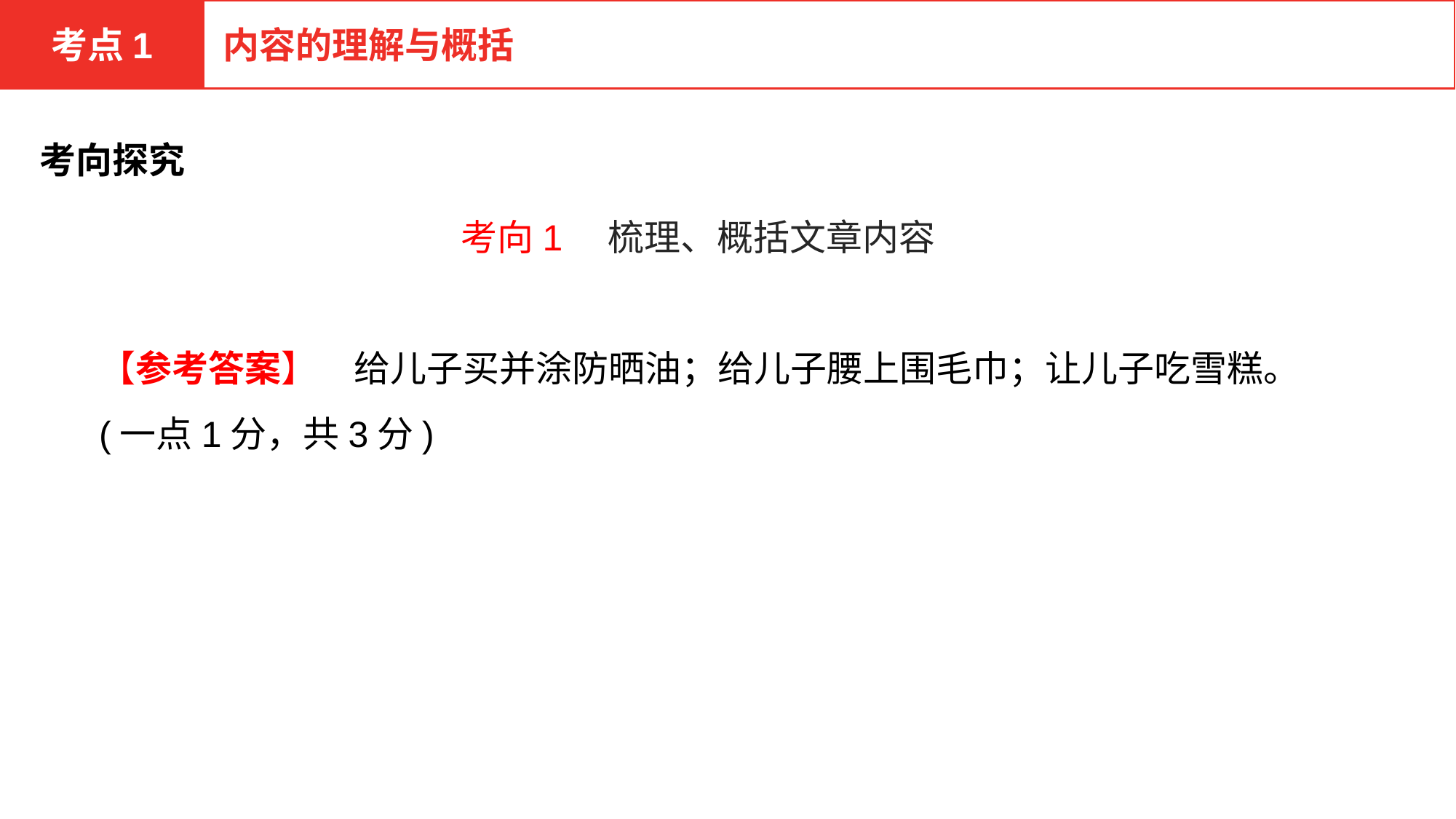

考点1
内容的理解与概括
考向探究
考向1　梳理、概括文章内容

【参考答案】　给儿子买并涂防晒油；给儿子腰上围毛巾；让儿子吃雪糕。(一点1分，共3分)